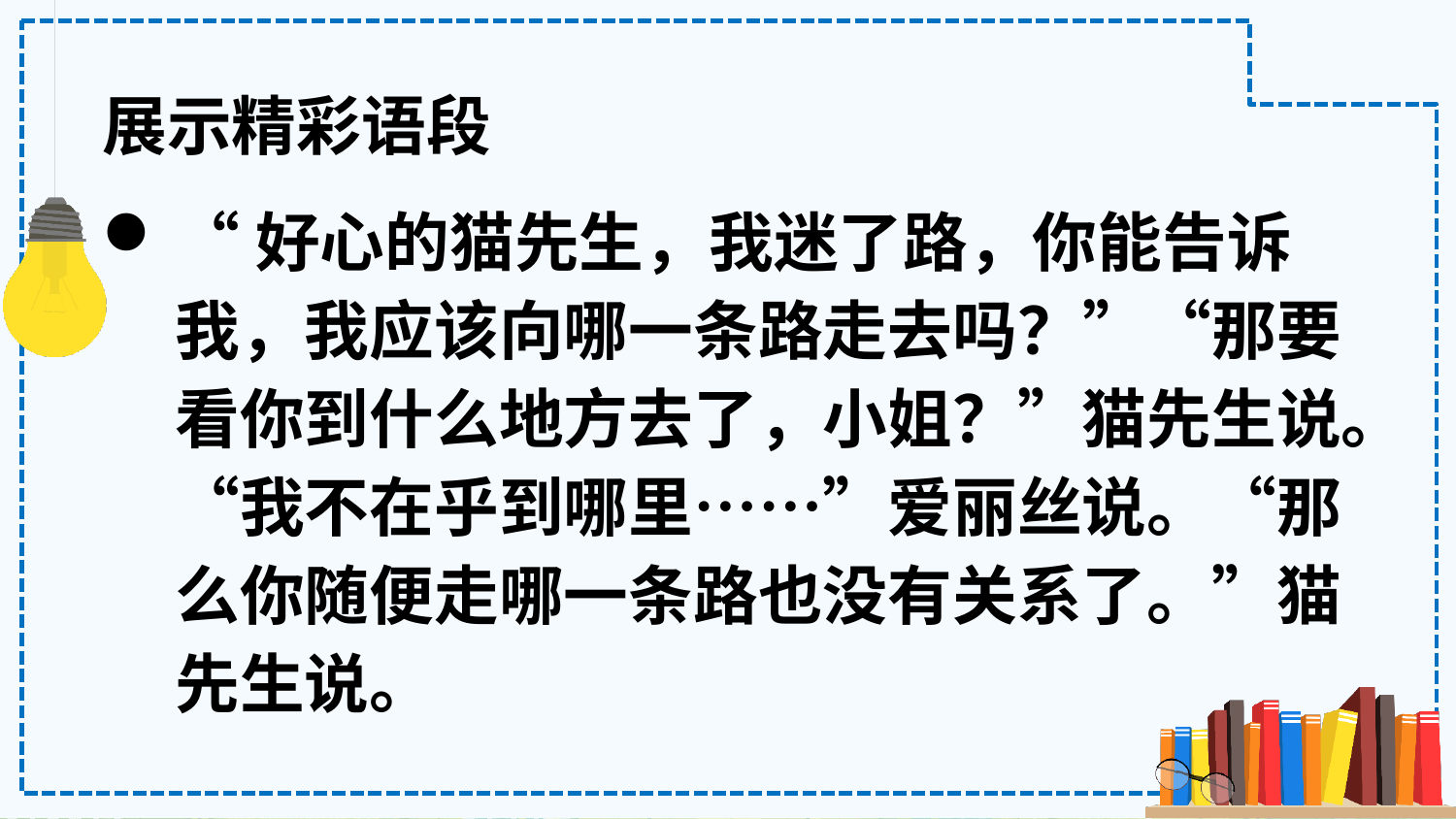

展示精彩语段
“好心的猫先生，我迷了路，你能告诉我，我应该向哪一条路走去吗？”“那要看你到什么地方去了，小姐？”猫先生说。“我不在乎到哪里……”爱丽丝说。“那么你随便走哪一条路也没有关系了。”猫先生说。